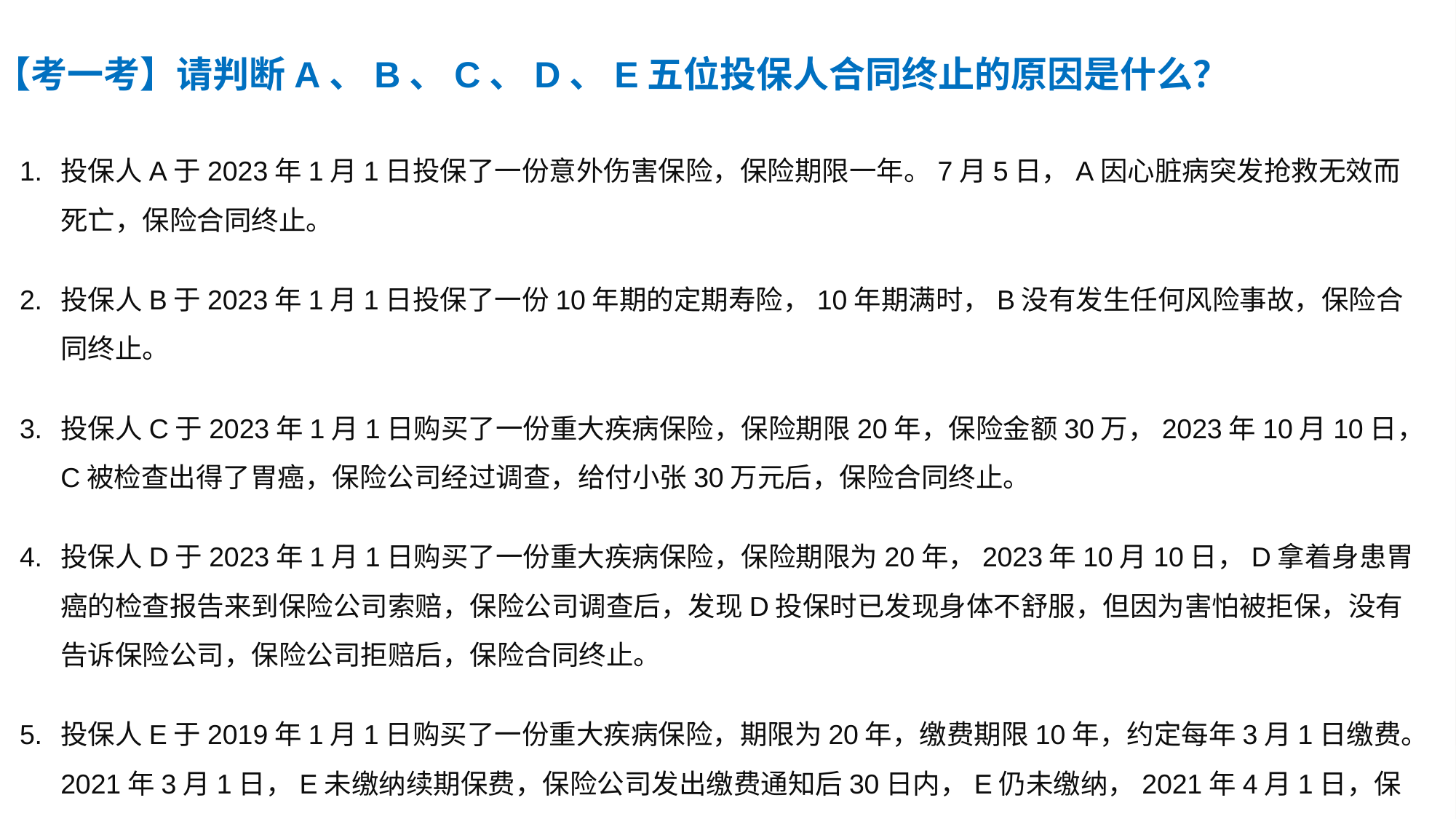

【考一考】请判断A、B、C、D、E五位投保人合同终止的原因是什么？
投保人A于2023年1月1日投保了一份意外伤害保险，保险期限一年。7月5日，A因心脏病突发抢救无效而死亡，保险合同终止。
投保人B于2023年1月1日投保了一份10年期的定期寿险，10年期满时，B没有发生任何风险事故，保险合同终止。
投保人C于2023年1月1日购买了一份重大疾病保险，保险期限20年，保险金额30万，2023年10月10日，C被检查出得了胃癌，保险公司经过调查，给付小张30万元后，保险合同终止。
投保人D于2023年1月1日购买了一份重大疾病保险，保险期限为20年，2023年10月10日，D拿着身患胃癌的检查报告来到保险公司索赔，保险公司调查后，发现D投保时已发现身体不舒服，但因为害怕被拒保，没有告诉保险公司，保险公司拒赔后，保险合同终止。
投保人E于2019年1月1日购买了一份重大疾病保险，期限为20年，缴费期限10年，约定每年3月1日缴费。2021年3月1日，E未缴纳续期保费，保险公司发出缴费通知后30日内，E仍未缴纳，2021年4月1日，保险合同中止。2023年4月1日，E仍未缴纳续期保费，保险合同终止。